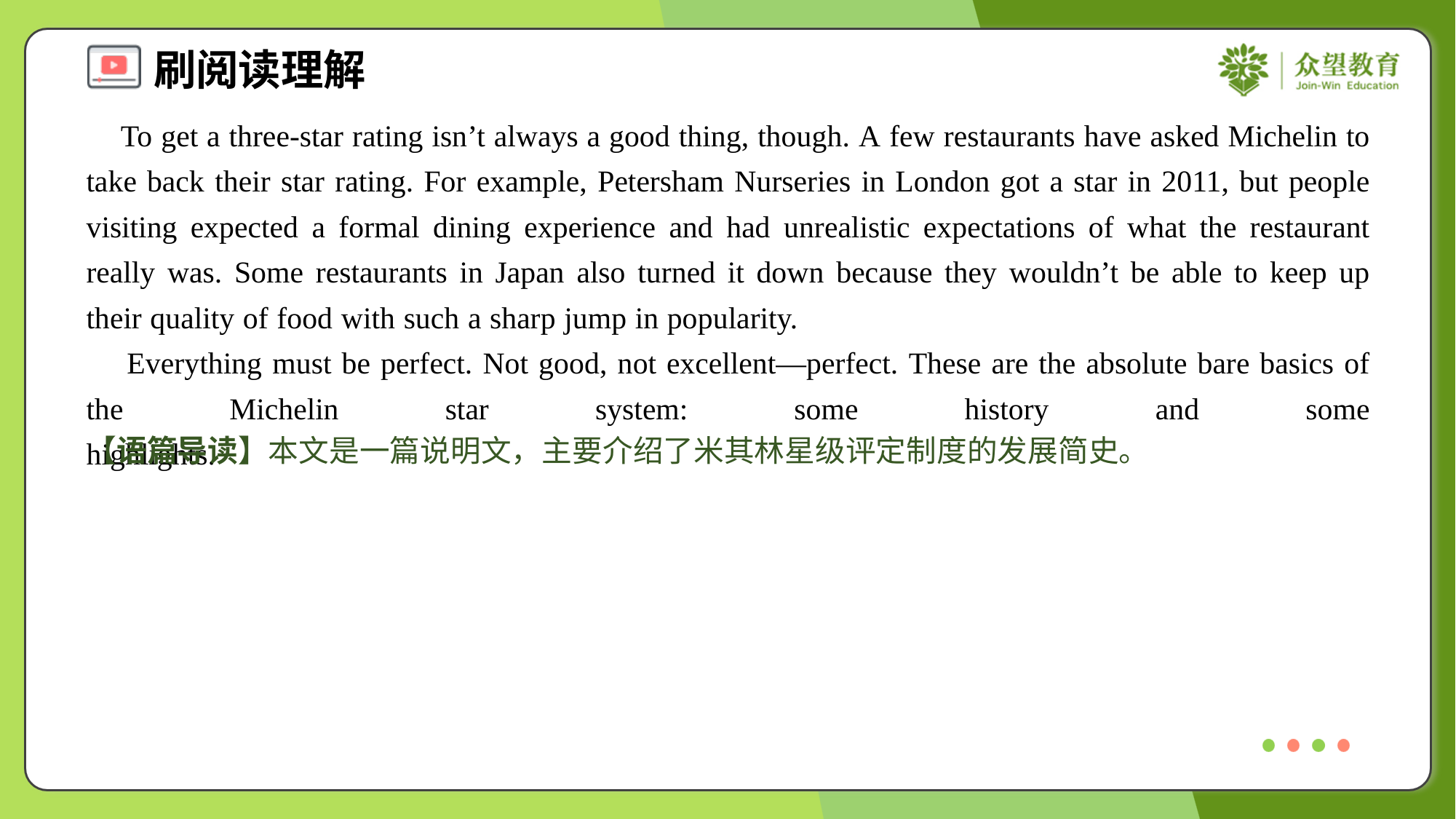

To get a three-star rating isn’t always a good thing, though. A few restaurants have asked Michelin to take back their star rating. For example, Petersham Nurseries in London got a star in 2011, but people visiting expected a formal dining experience and had unrealistic expectations of what the restaurant really was. Some restaurants in Japan also turned it down because they wouldn’t be able to keep up their quality of food with such a sharp jump in popularity.
    Everything must be perfect. Not good, not excellent—perfect. These are the absolute bare basics of the Michelin star system: some history and some highlights.#1.6
【语篇导读】本文是一篇说明文，主要介绍了米其林星级评定制度的发展简史。